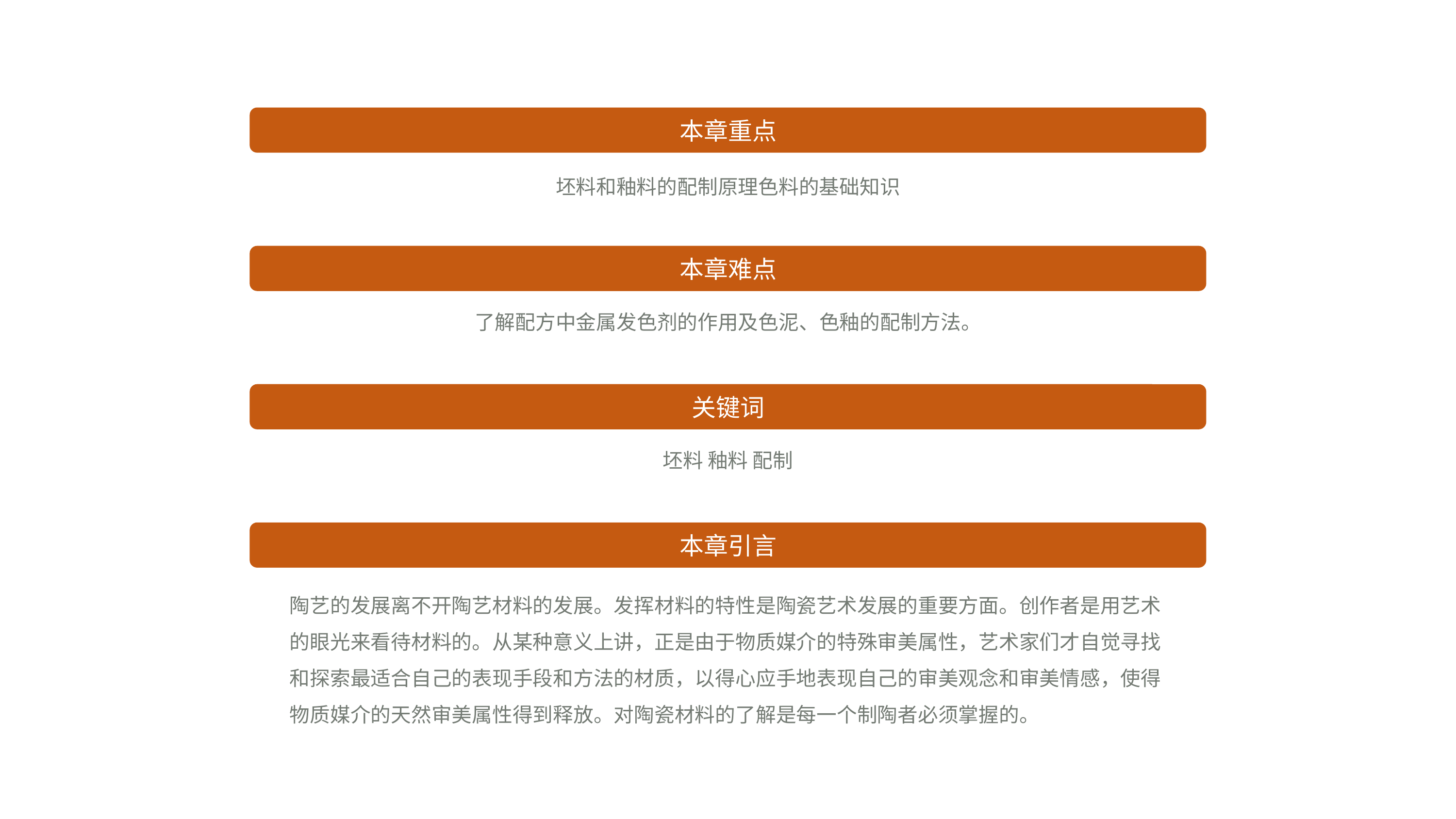

本章重点
坯料和釉料的配制原理色料的基础知识
本章难点
了解配方中金属发色剂的作用及色泥、色釉的配制方法。
关键词
坯料 釉料 配制
本章引言
陶艺的发展离不开陶艺材料的发展。发挥材料的特性是陶瓷艺术发展的重要方面。创作者是用艺术的眼光来看待材料的。从某种意义上讲，正是由于物质媒介的特殊审美属性，艺术家们才自觉寻找和探索最适合自己的表现手段和方法的材质，以得心应手地表现自己的审美观念和审美情感，使得物质媒介的天然审美属性得到释放。对陶瓷材料的了解是每一个制陶者必须掌握的。